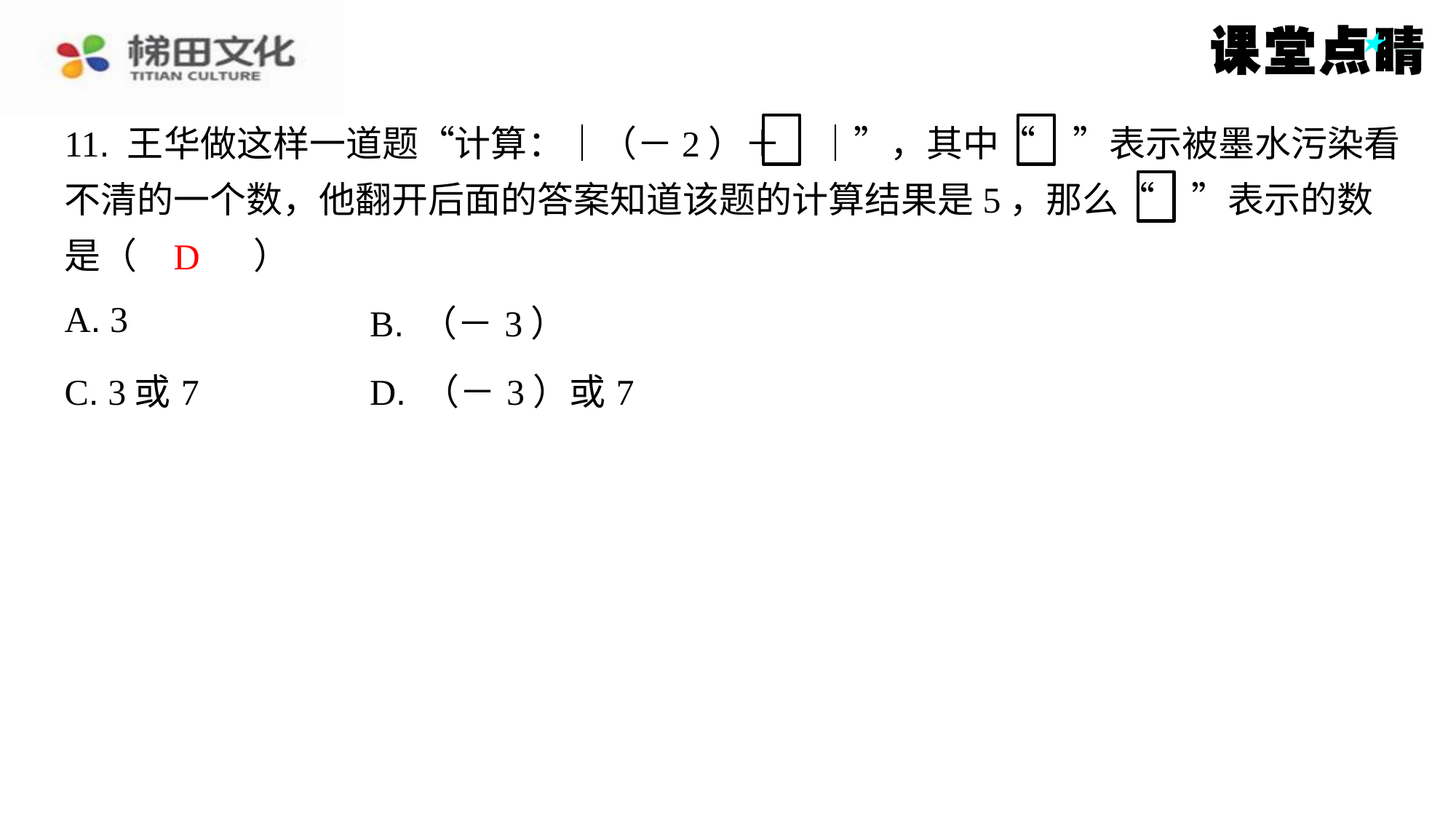

11. 王华做这样一道题“计算：｜（－2）＋　｜”，其中“　”表示被墨水污染看
不清的一个数，他翻开后面的答案知道该题的计算结果是5，那么“　”表示的数
是（　D　）

D
| A. 3 | B. （－3） |
| --- | --- |
| C. 3或7 | D. （－3）或7 |